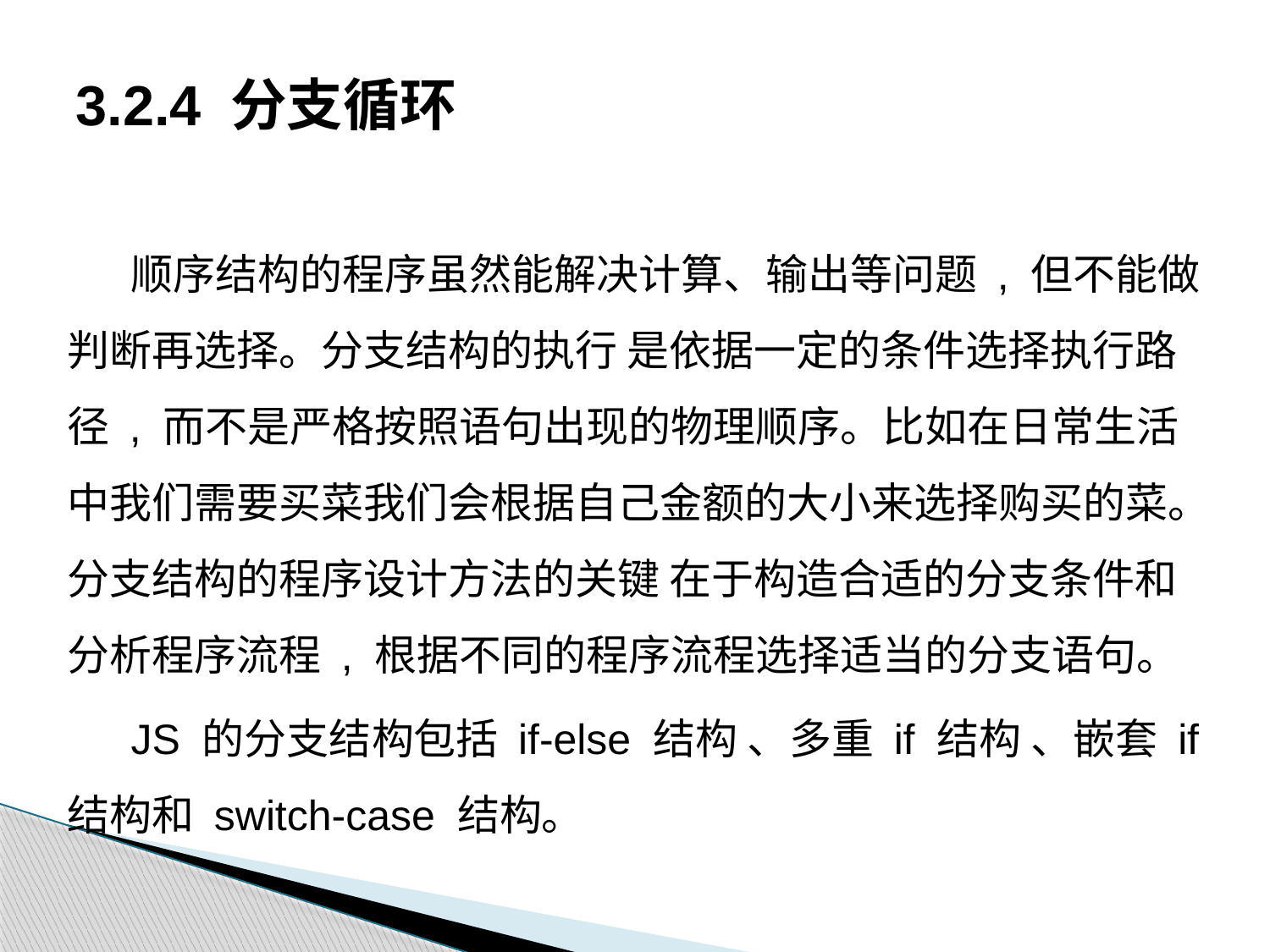

# 3.2.4 分支循环
顺序结构的程序虽然能解决计算、输出等问题 , 但不能做判断再选择。分支结构的执行 是依据一定的条件选择执行路径 , 而不是严格按照语句出现的物理顺序。比如在日常生活中我们需要买菜我们会根据自己金额的大小来选择购买的菜。分支结构的程序设计方法的关键 在于构造合适的分支条件和分析程序流程 , 根据不同的程序流程选择适当的分支语句。
JS 的分支结构包括 if-else 结构 、多重 if 结构 、嵌套 if 结构和 switch-case 结构。